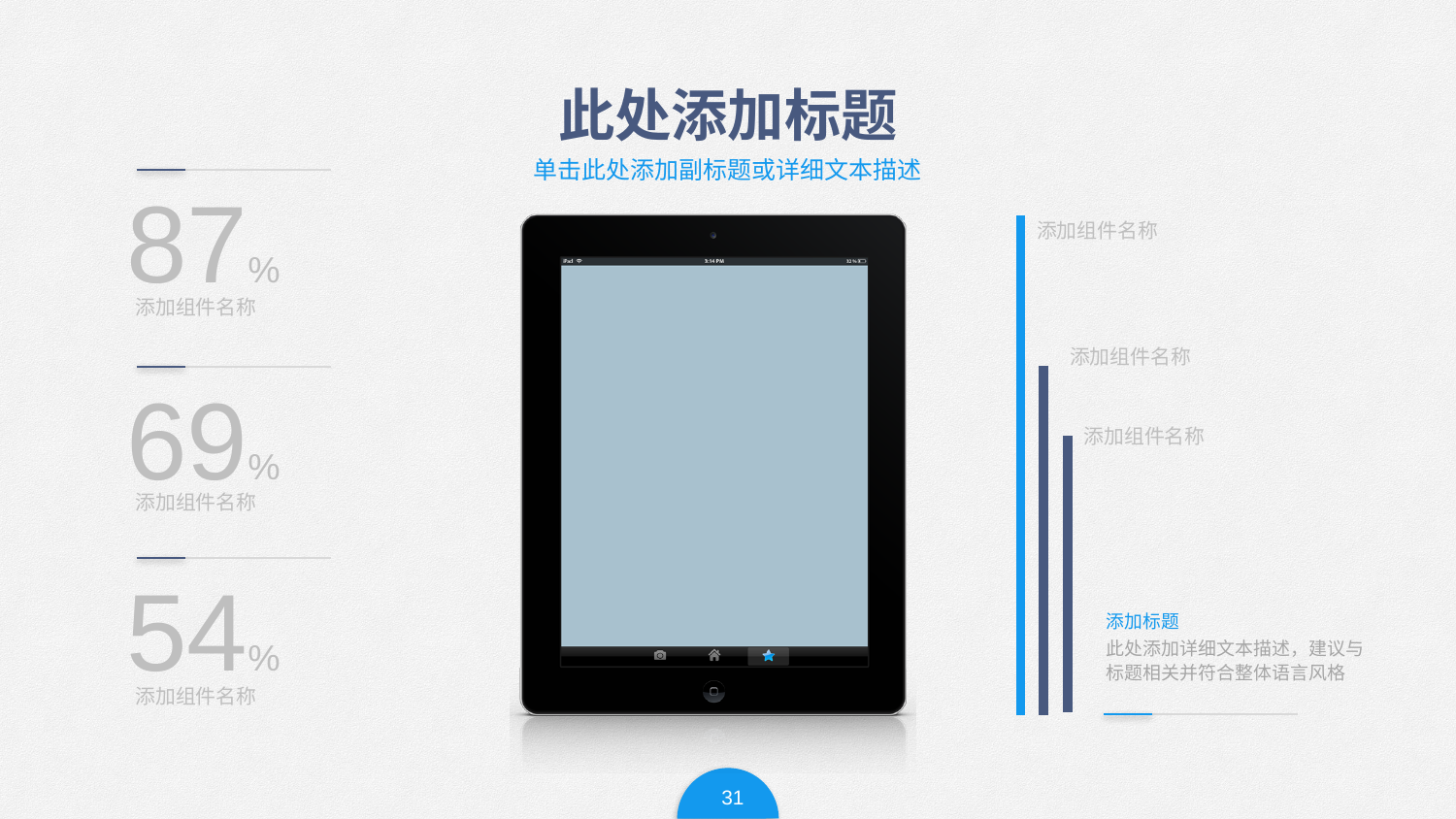

# 此处添加标题
单击此处添加副标题或详细文本描述
87%
添加组件名称

添加组件名称
添加组件名称
69%
添加组件名称
添加组件名称
54%
添加标题
此处添加详细文本描述，建议与标题相关并符合整体语言风格
添加组件名称
31